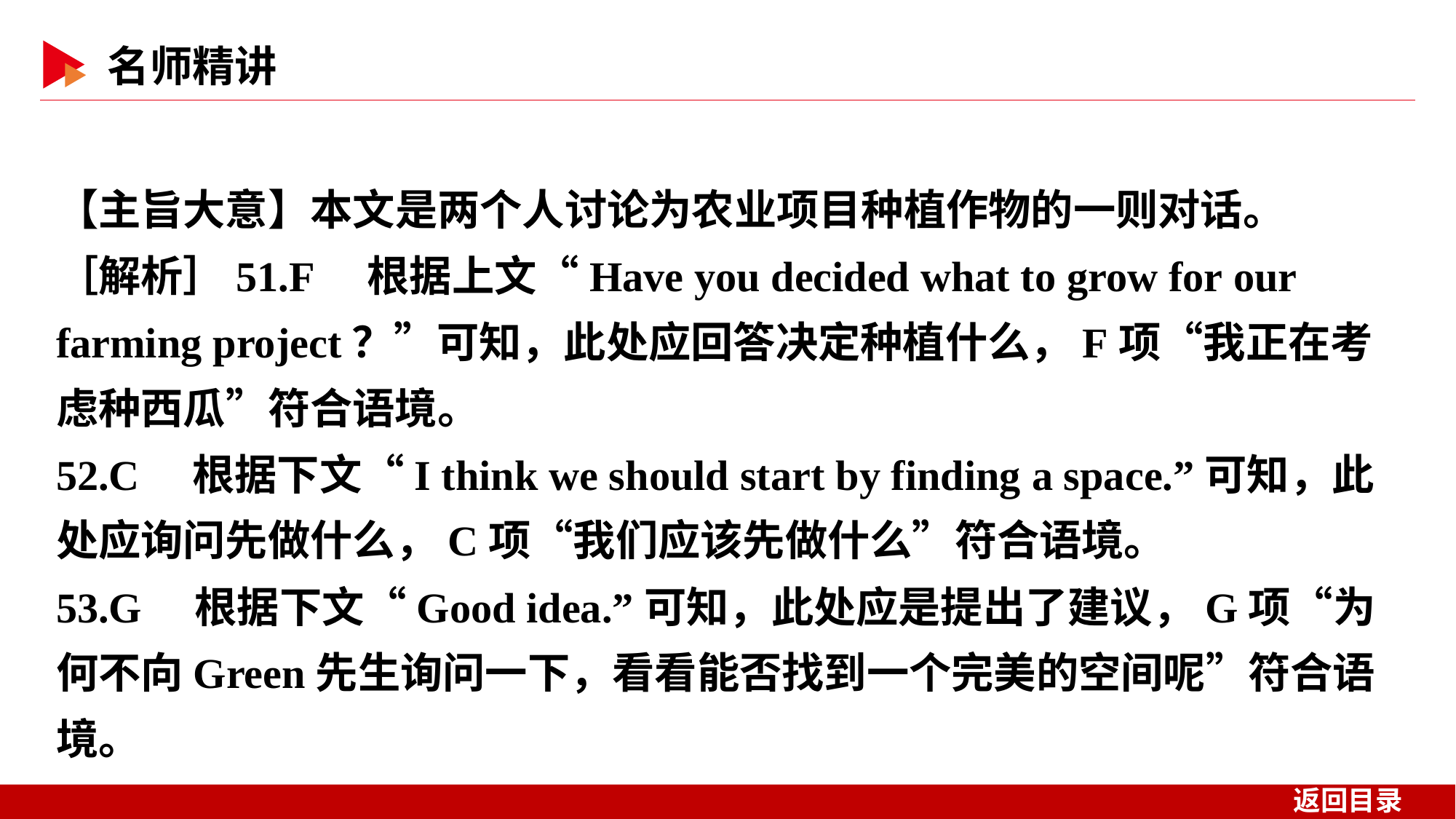

【主旨大意】本文是两个人讨论为农业项目种植作物的一则对话。
［解析］51.F　根据上文“Have you decided what to grow for our farming project？”可知，此处应回答决定种植什么，F项“我正在考虑种西瓜”符合语境。
52.C　根据下文“I think we should start by finding a space.”可知，此处应询问先做什么，C项“我们应该先做什么”符合语境。
53.G　根据下文“Good idea.”可知，此处应是提出了建议，G项“为何不向Green先生询问一下，看看能否找到一个完美的空间呢”符合语境。